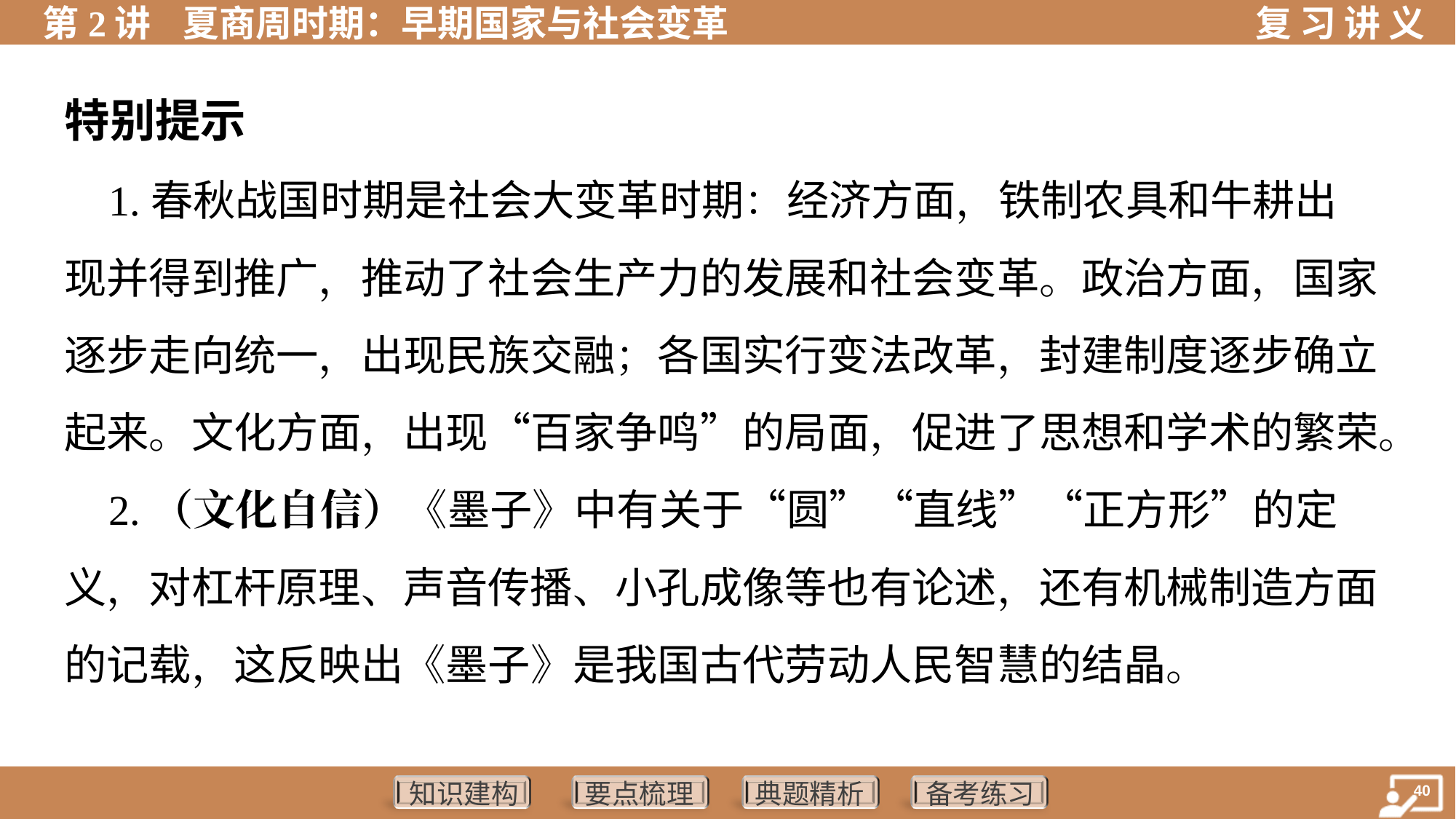

特别提示
    1.春秋战国时期是社会大变革时期：经济方面，铁制农具和牛耕出
现并得到推广，推动了社会生产力的发展和社会变革。政治方面，国家
逐步走向统一，出现民族交融；各国实行变法改革，封建制度逐步确立
起来。文化方面，出现“百家争鸣”的局面，促进了思想和学术的繁荣。
    2.（文化自信）《墨子》中有关于“圆”“直线”“正方形”的定
义，对杠杆原理、声音传播、小孔成像等也有论述，还有机械制造方面
的记载，这反映出《墨子》是我国古代劳动人民智慧的结晶。